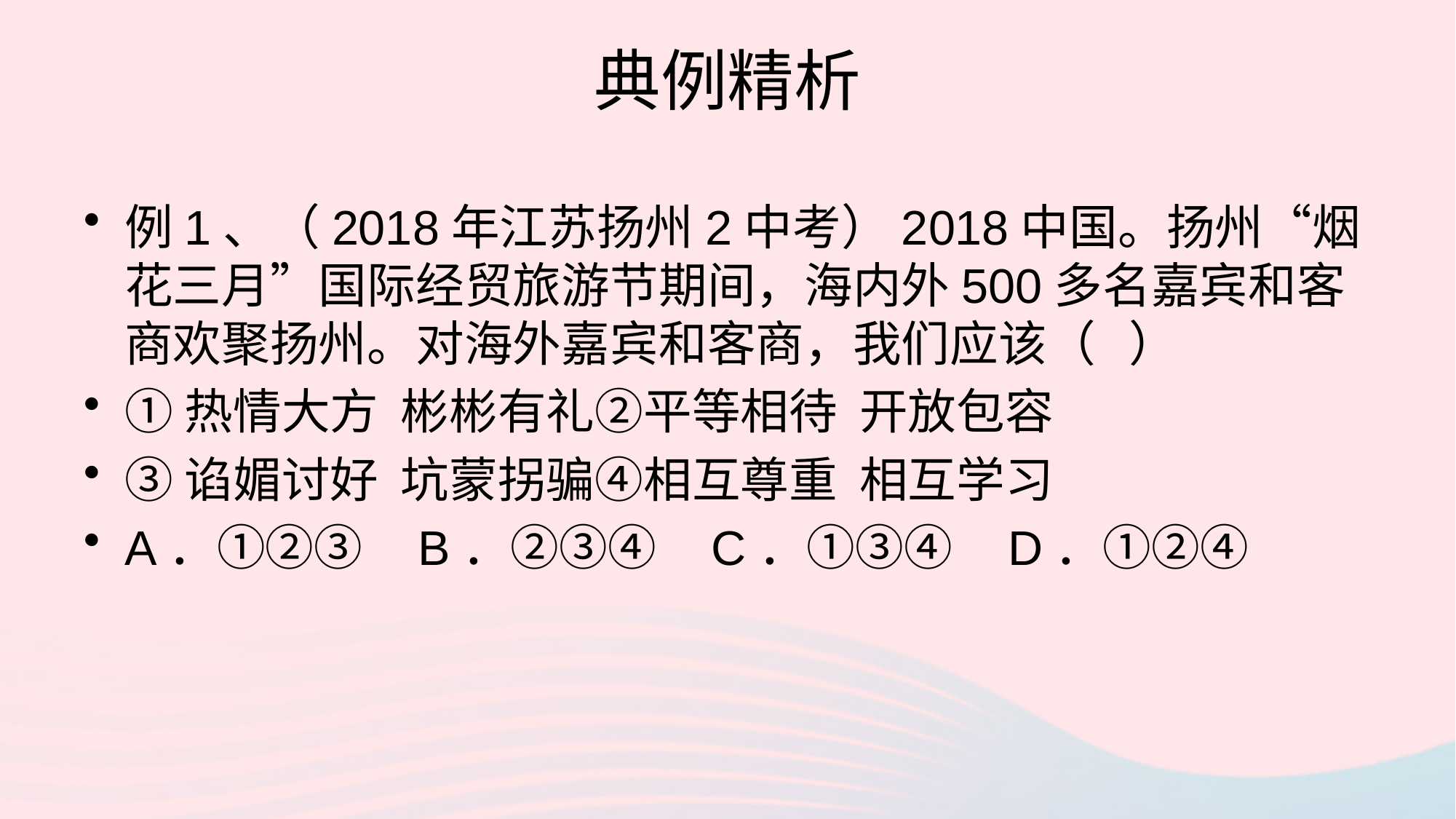

# 典例精析
例1、（2018年江苏扬州2中考）2018中国。扬州“烟花三月”国际经贸旅游节期间，海内外500多名嘉宾和客商欢聚扬州。对海外嘉宾和客商，我们应该（   ）
①热情大方  彬彬有礼②平等相待  开放包容
③谄媚讨好  坑蒙拐骗④相互尊重  相互学习
A．①②③    B．②③④    C．①③④    D．①②④